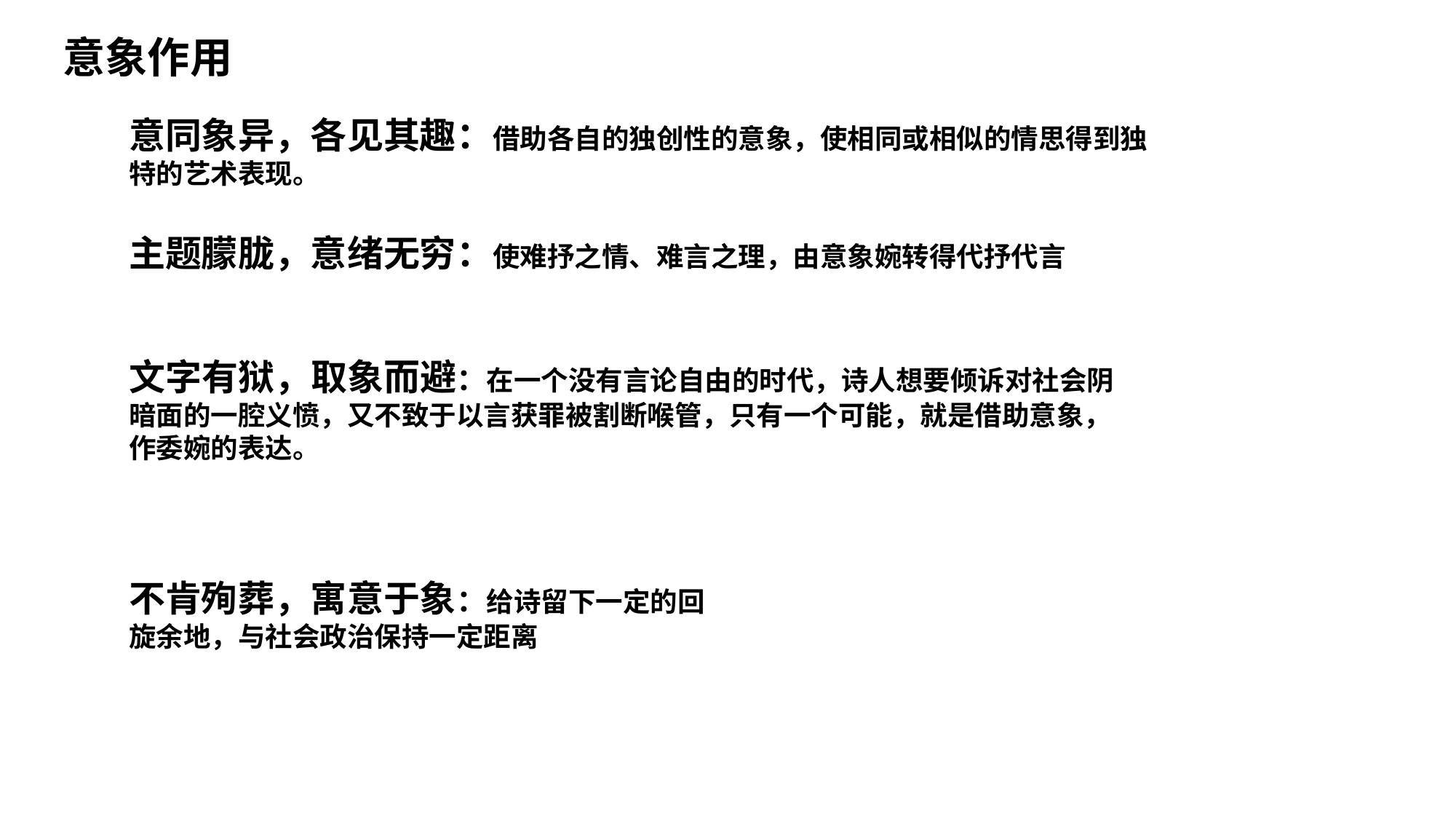

意象作用
意同象异，各见其趣：借助各自的独创性的意象，使相同或相似的情思得到独特的艺术表现。
主题朦胧，意绪无穷：使难抒之情、难言之理，由意象婉转得代抒代言
文字有狱，取象而避：在一个没有言论自由的时代，诗人想要倾诉对社会阴暗面的一腔义愤，又不致于以言获罪被割断喉管，只有一个可能，就是借助意象，作委婉的表达。
不肯殉葬，寓意于象：给诗留下一定的回旋余地，与社会政治保持一定距离